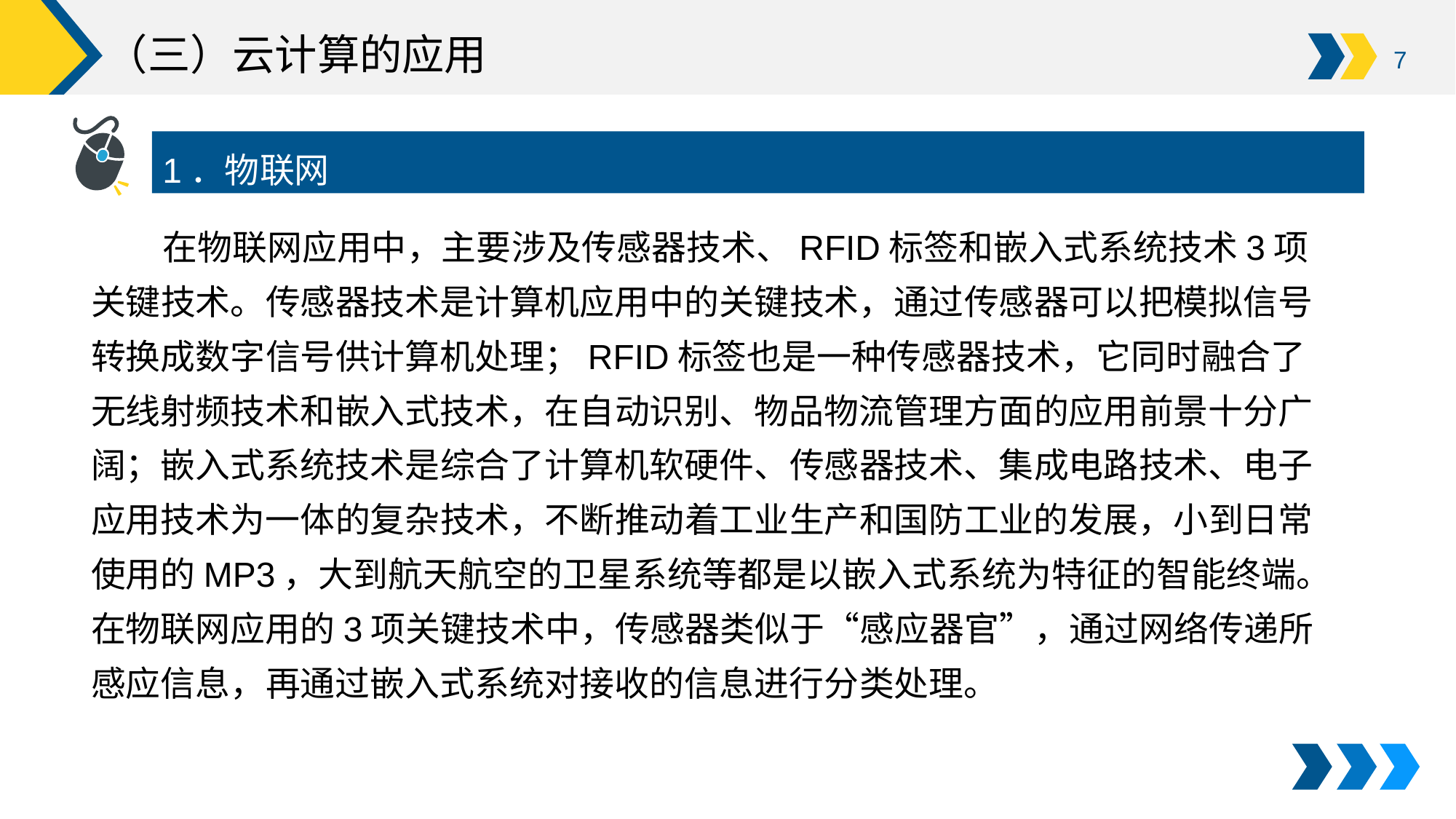

# （三）云计算的应用

1．物联网

在物联网应用中，主要涉及传感器技术、RFID标签和嵌入式系统技术3项关键技术。传感器技术是计算机应用中的关键技术，通过传感器可以把模拟信号转换成数字信号供计算机处理；RFID标签也是一种传感器技术，它同时融合了无线射频技术和嵌入式技术，在自动识别、物品物流管理方面的应用前景十分广阔；嵌入式系统技术是综合了计算机软硬件、传感器技术、集成电路技术、电子应用技术为一体的复杂技术，不断推动着工业生产和国防工业的发展，小到日常使用的MP3，大到航天航空的卫星系统等都是以嵌入式系统为特征的智能终端。在物联网应用的3项关键技术中，传感器类似于“感应器官”，通过网络传递所感应信息，再通过嵌入式系统对接收的信息进行分类处理。